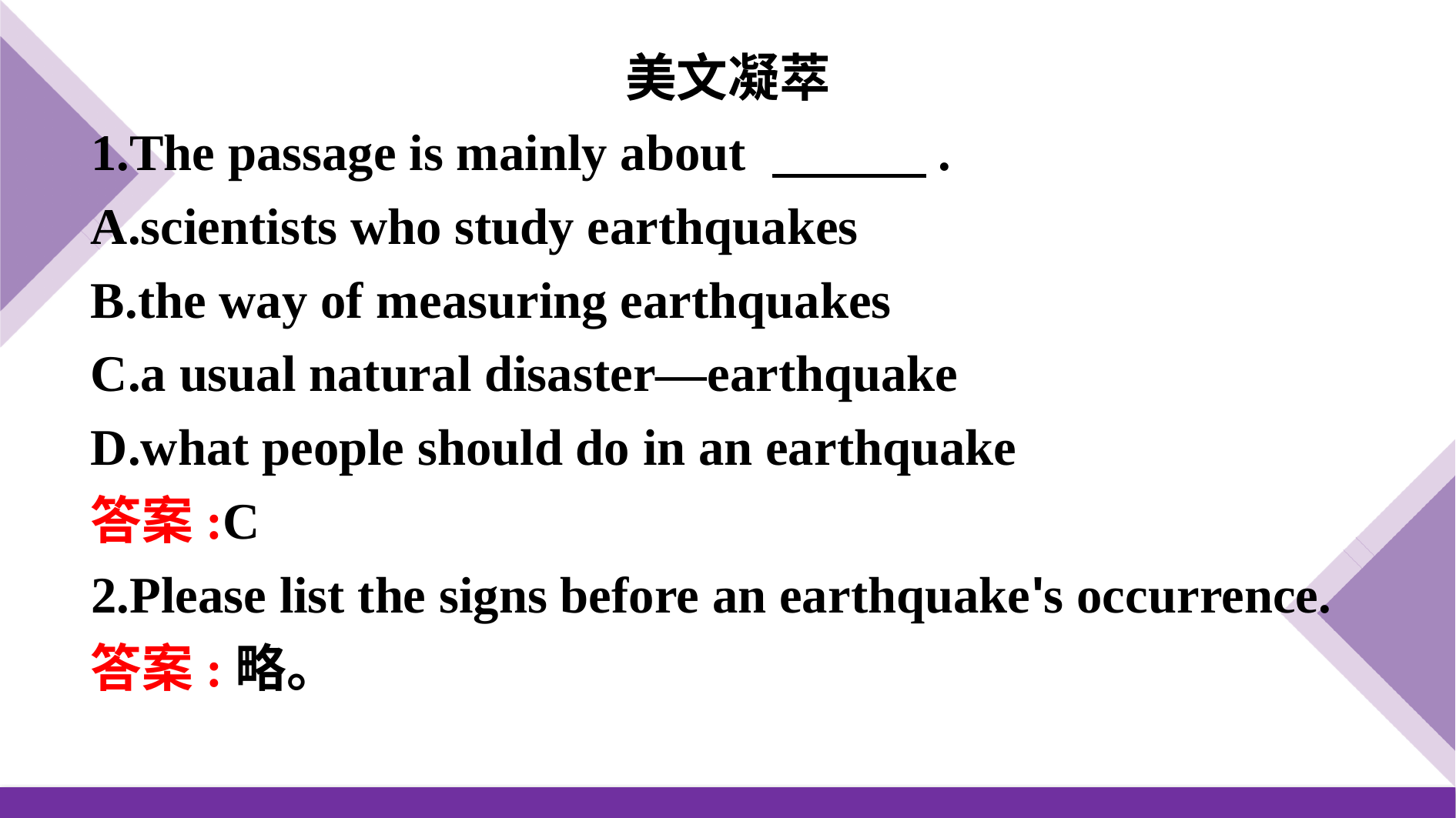

美文凝萃
1.The passage is mainly about 　　　.
A.scientists who study earthquakes
B.the way of measuring earthquakes
C.a usual natural disaster—earthquake
D.what people should do in an earthquake
答案:C
2.Please list the signs before an earthquake's occurrence.
答案:略。